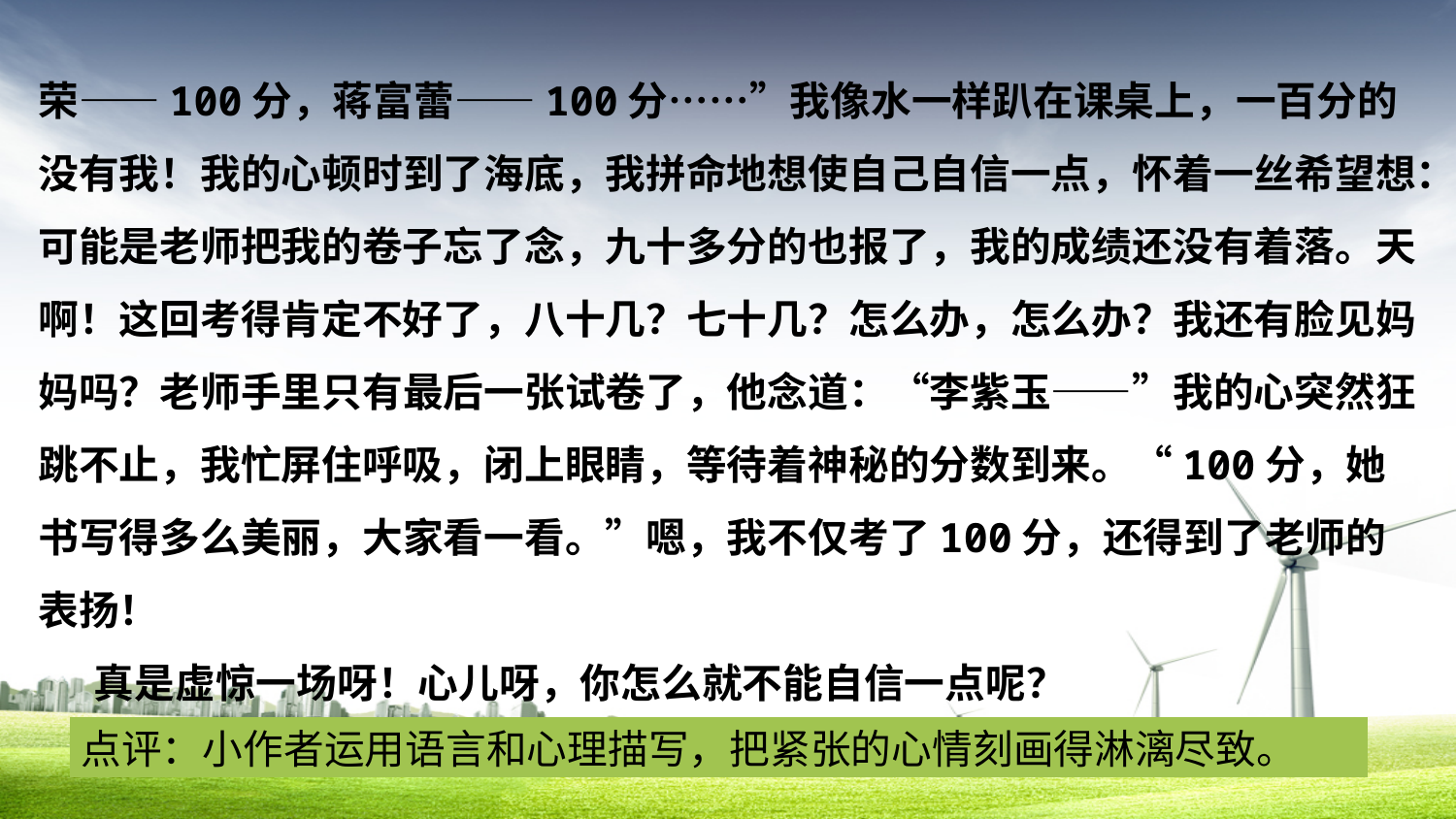

荣——100分，蒋富蕾——100分……”我像水一样趴在课桌上，一百分的没有我！我的心顿时到了海底，我拼命地想使自己自信一点，怀着一丝希望想：可能是老师把我的卷子忘了念，九十多分的也报了，我的成绩还没有着落。天啊！这回考得肯定不好了，八十几？七十几？怎么办，怎么办？我还有脸见妈妈吗？老师手里只有最后一张试卷了，他念道：“李紫玉——”我的心突然狂跳不止，我忙屏住呼吸，闭上眼睛，等待着神秘的分数到来。“100分，她书写得多么美丽，大家看一看。”嗯，我不仅考了100分，还得到了老师的表扬！
     真是虚惊一场呀！心儿呀，你怎么就不能自信一点呢？
点评：小作者运用语言和心理描写，把紧张的心情刻画得淋漓尽致。